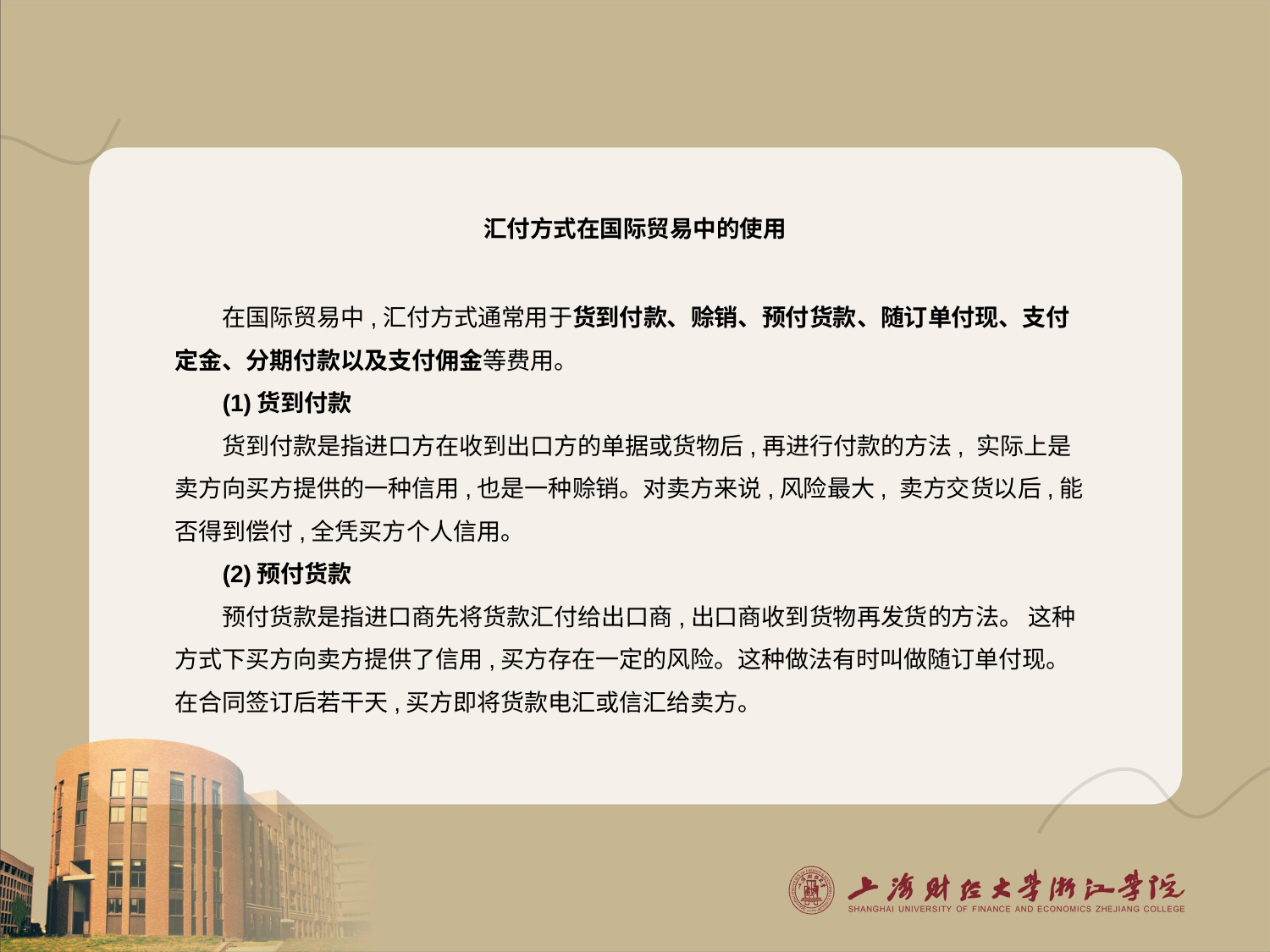

# 汇付方式在国际贸易中的使用
在国际贸易中,汇付方式通常用于货到付款、赊销、预付货款、随订单付现、支付定金、分期付款以及支付佣金等费用。
(1)货到付款
货到付款是指进口方在收到出口方的单据或货物后,再进行付款的方法, 实际上是卖方向买方提供的一种信用,也是一种赊销。对卖方来说,风险最大, 卖方交货以后,能否得到偿付,全凭买方个人信用。
(2)预付货款
预付货款是指进口商先将货款汇付给出口商,出口商收到货物再发货的方法。 这种方式下买方向卖方提供了信用,买方存在一定的风险。这种做法有时叫做随订单付现。 在合同签订后若干天,买方即将货款电汇或信汇给卖方。